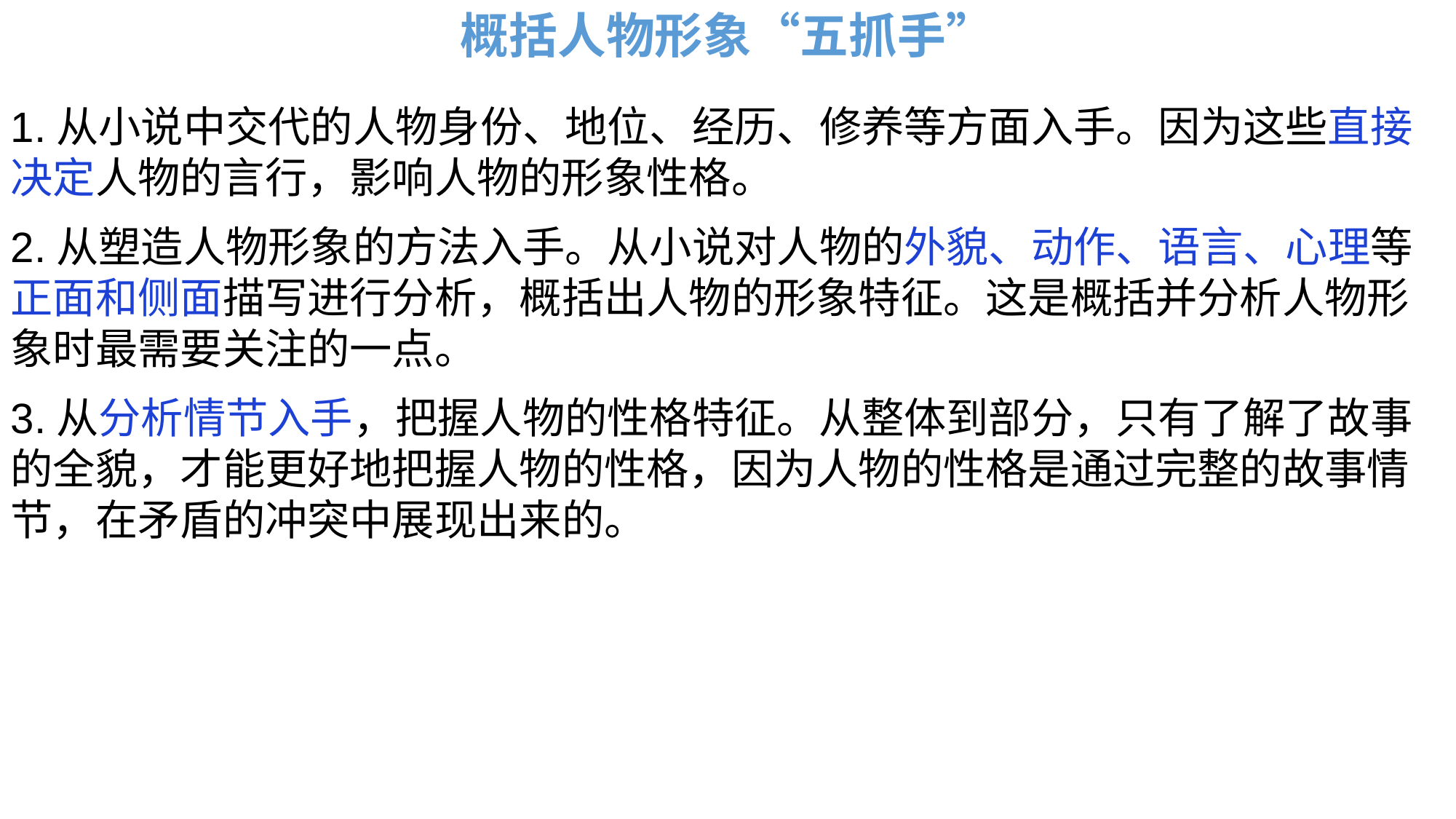

概括人物形象“五抓手”
1.从小说中交代的人物身份、地位、经历、修养等方面入手。因为这些直接决定人物的言行，影响人物的形象性格。
2.从塑造人物形象的方法入手。从小说对人物的外貌、动作、语言、心理等正面和侧面描写进行分析，概括出人物的形象特征。这是概括并分析人物形象时最需要关注的一点。
3.从分析情节入手，把握人物的性格特征。从整体到部分，只有了解了故事的全貌，才能更好地把握人物的性格，因为人物的性格是通过完整的故事情节，在矛盾的冲突中展现出来的。